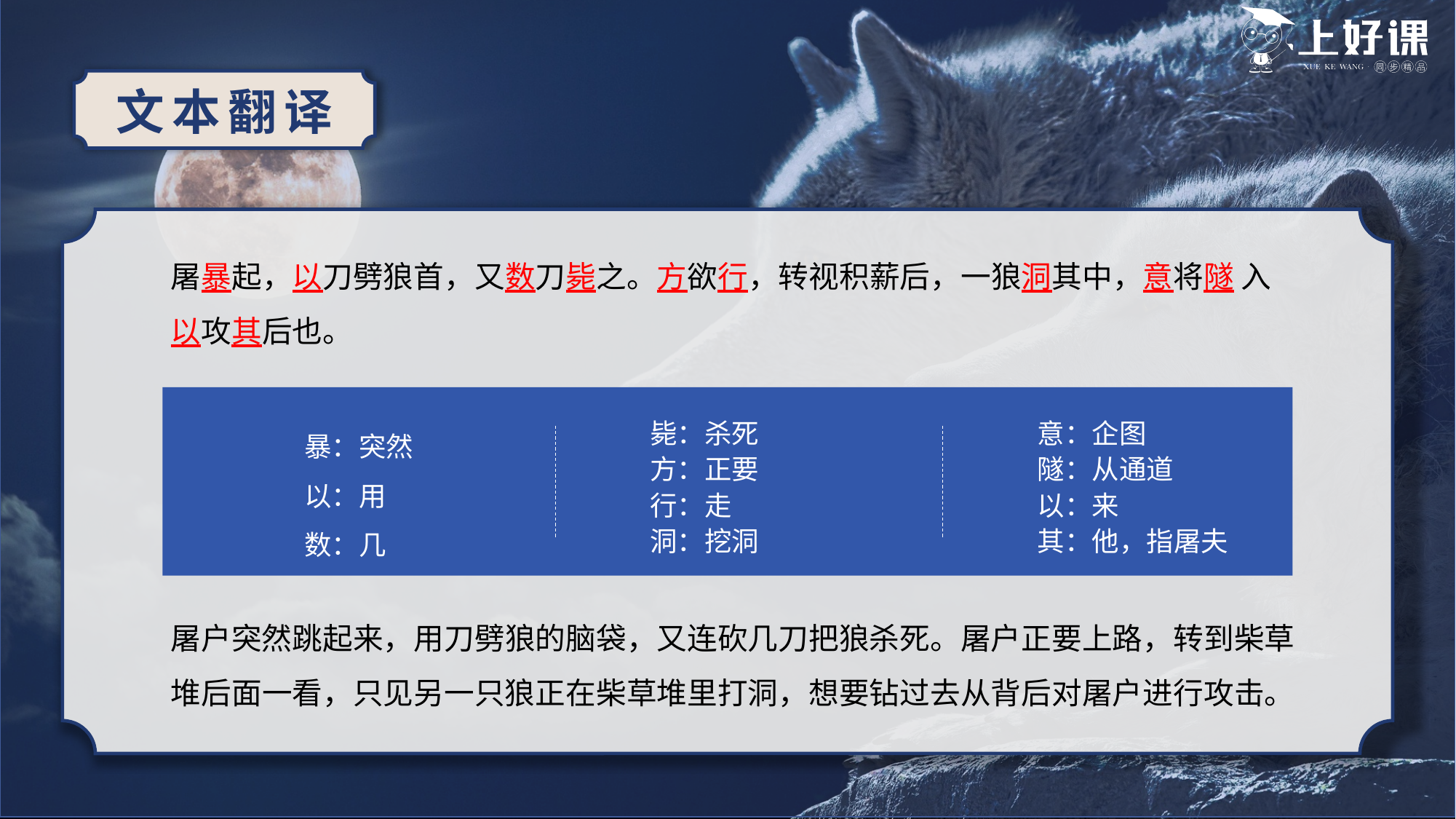

文本翻译
屠暴起，以刀劈狼首，又数刀毙之。方欲行，转视积薪后，一狼洞其中，意将隧 入以攻其后也。

暴：突然
以：用
数：几
毙：杀死
方：正要
行：走
洞：挖洞
意：企图
隧：从通道
以：来
其：他，指屠夫
屠户突然跳起来，用刀劈狼的脑袋，又连砍几刀把狼杀死。屠户正要上路，转到柴草堆后面一看，只见另一只狼正在柴草堆里打洞，想要钻过去从背后对屠户进行攻击。